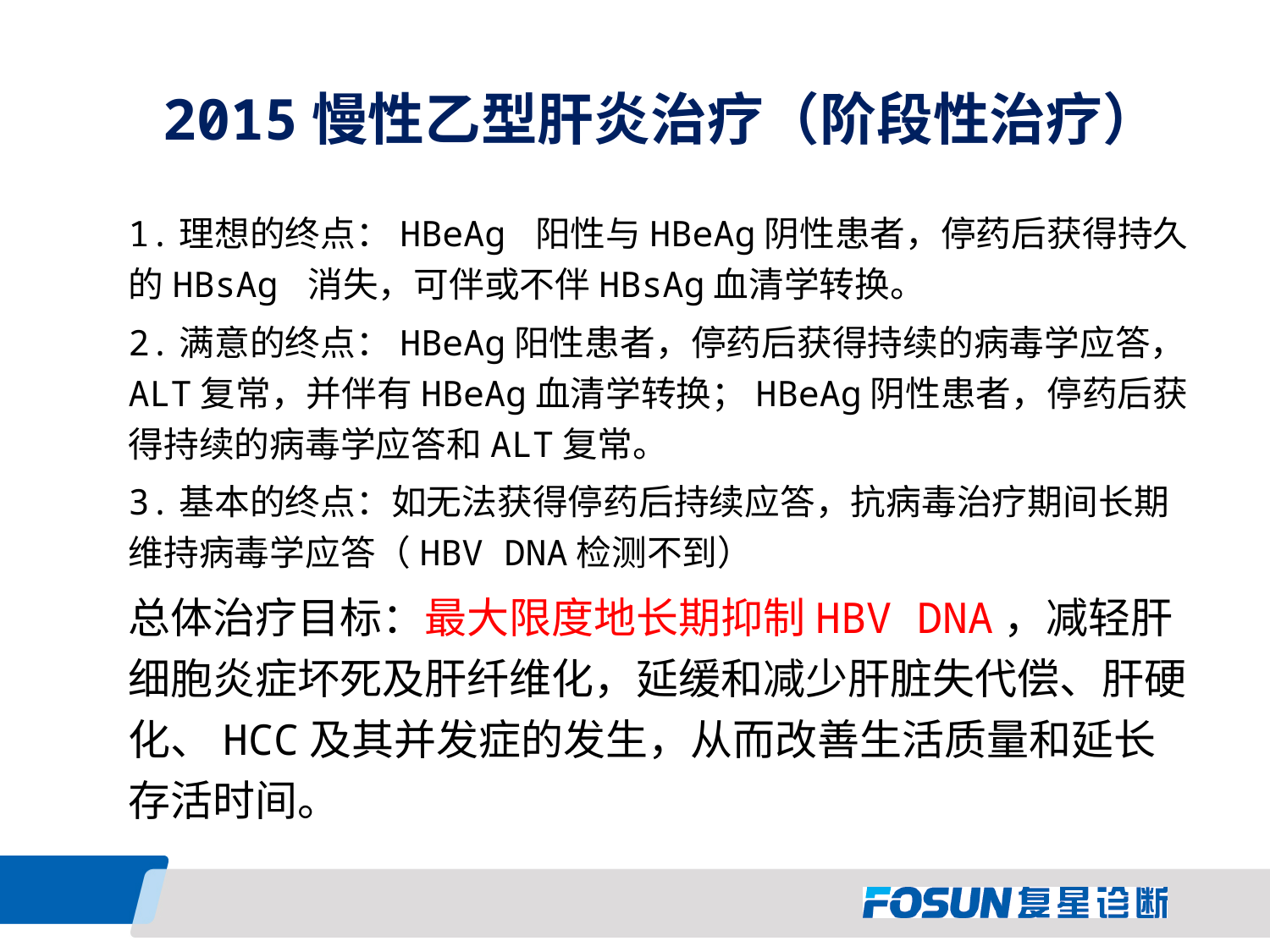

# 2015慢性乙型肝炎治疗（阶段性治疗）
1.理想的终点：HBeAg 阳性与HBeAg阴性患者，停药后获得持久的HBsAg 消失，可伴或不伴HBsAg血清学转换。
2.满意的终点：HBeAg阳性患者，停药后获得持续的病毒学应答，ALT复常，并伴有HBeAg血清学转换；HBeAg阴性患者，停药后获得持续的病毒学应答和ALT复常。
3.基本的终点：如无法获得停药后持续应答，抗病毒治疗期间长期维持病毒学应答（HBV DNA检测不到）
总体治疗目标：最大限度地长期抑制HBV DNA，减轻肝细胞炎症坏死及肝纤维化，延缓和减少肝脏失代偿、肝硬化、HCC及其并发症的发生，从而改善生活质量和延长存活时间。